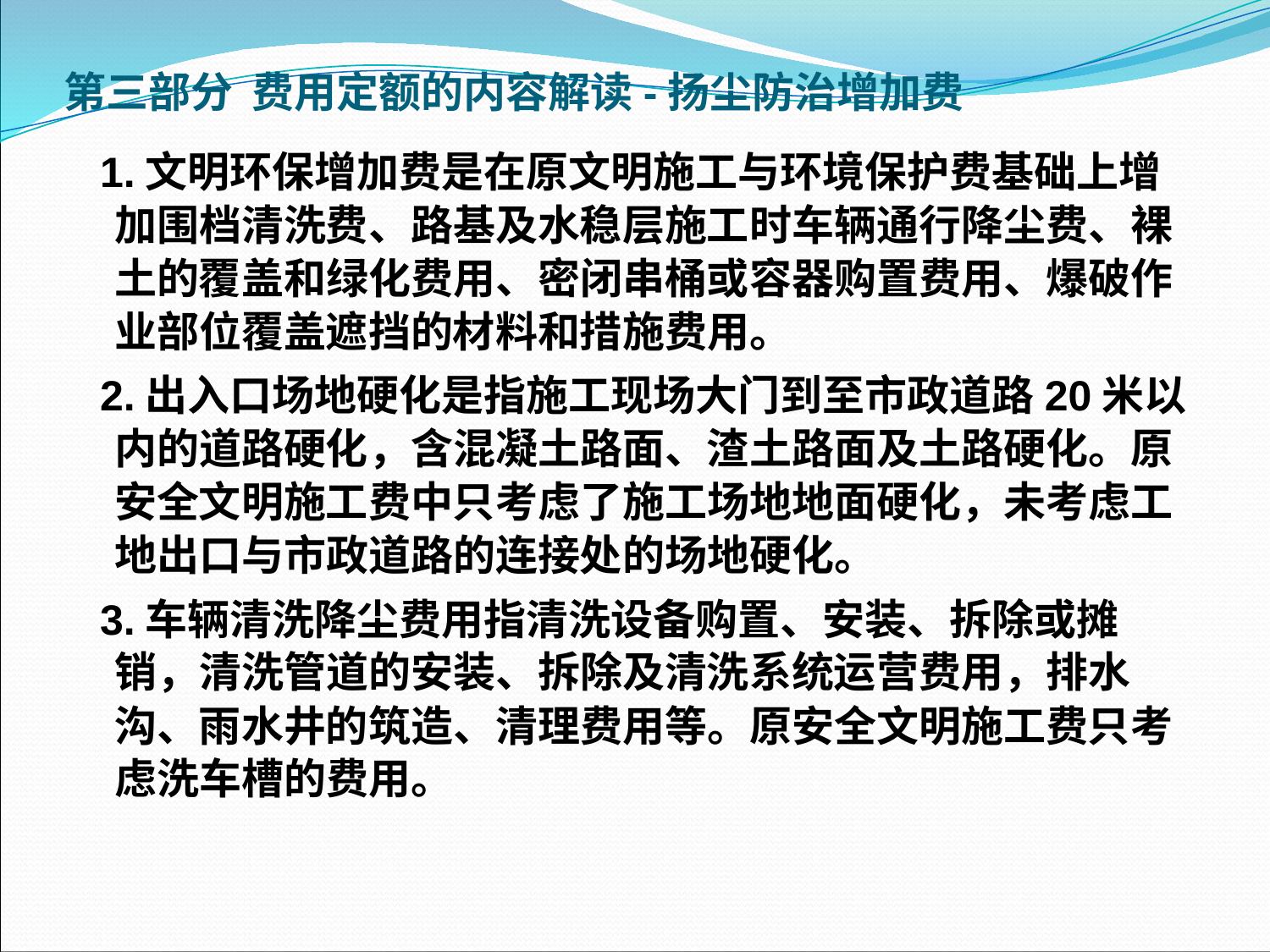

第三部分  费用定额的内容解读-扬尘防治增加费
  1.文明环保增加费是在原文明施工与环境保护费基础上增加围档清洗费、路基及水稳层施工时车辆通行降尘费、裸土的覆盖和绿化费用、密闭串桶或容器购置费用、爆破作业部位覆盖遮挡的材料和措施费用。
  2.出入口场地硬化是指施工现场大门到至市政道路20米以内的道路硬化，含混凝土路面、渣土路面及土路硬化。原安全文明施工费中只考虑了施工场地地面硬化，未考虑工地出口与市政道路的连接处的场地硬化。
  3.车辆清洗降尘费用指清洗设备购置、安装、拆除或摊销，清洗管道的安装、拆除及清洗系统运营费用，排水沟、雨水井的筑造、清理费用等。原安全文明施工费只考虑洗车槽的费用。